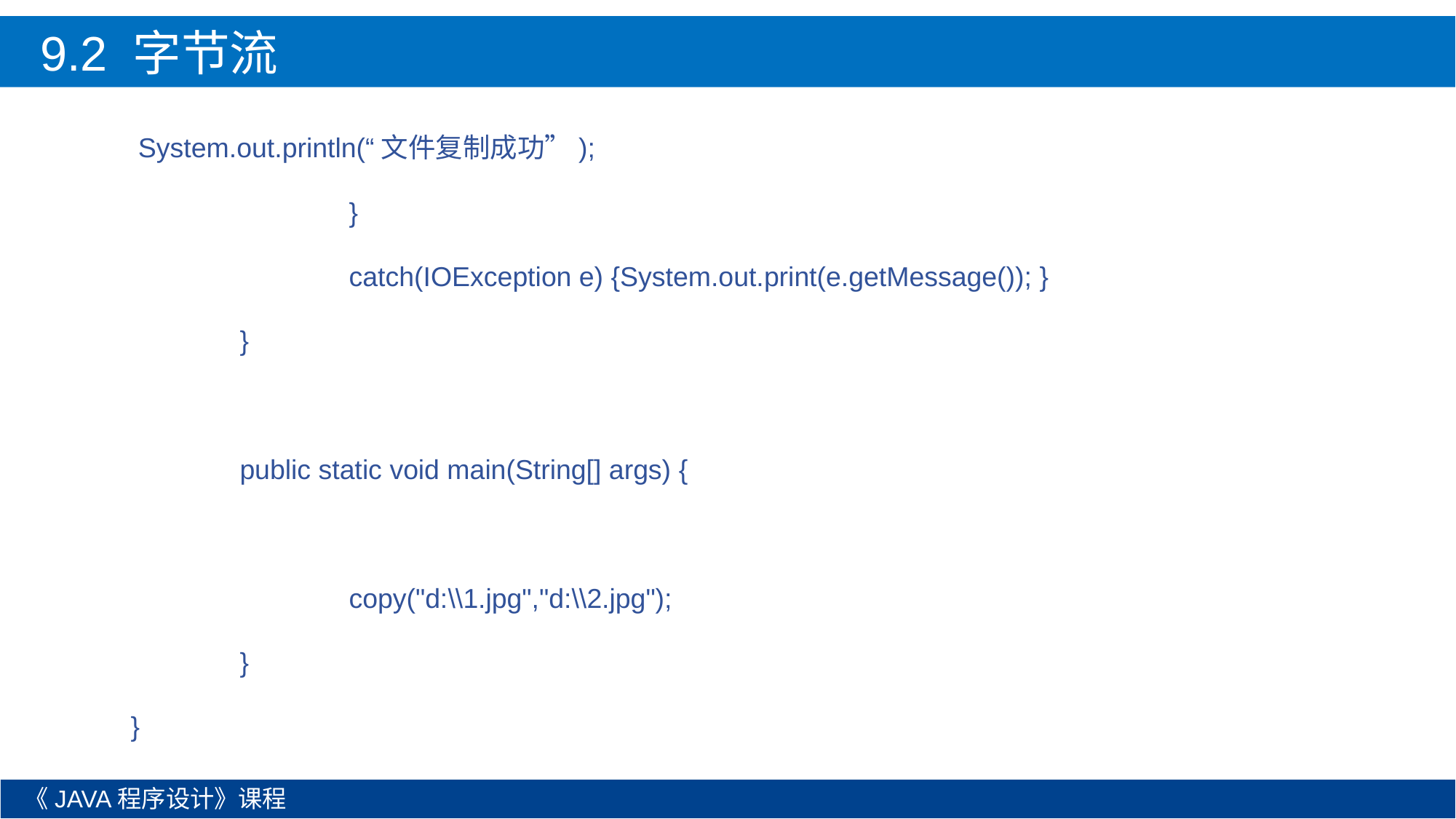

9.2 字节流
 System.out.println(“文件复制成功”);
		}
		catch(IOException e) {System.out.print(e.getMessage()); }
	}

	public static void main(String[] args) {

		copy("d:\\1.jpg","d:\\2.jpg");
	}
}
《JAVA程序设计》课程